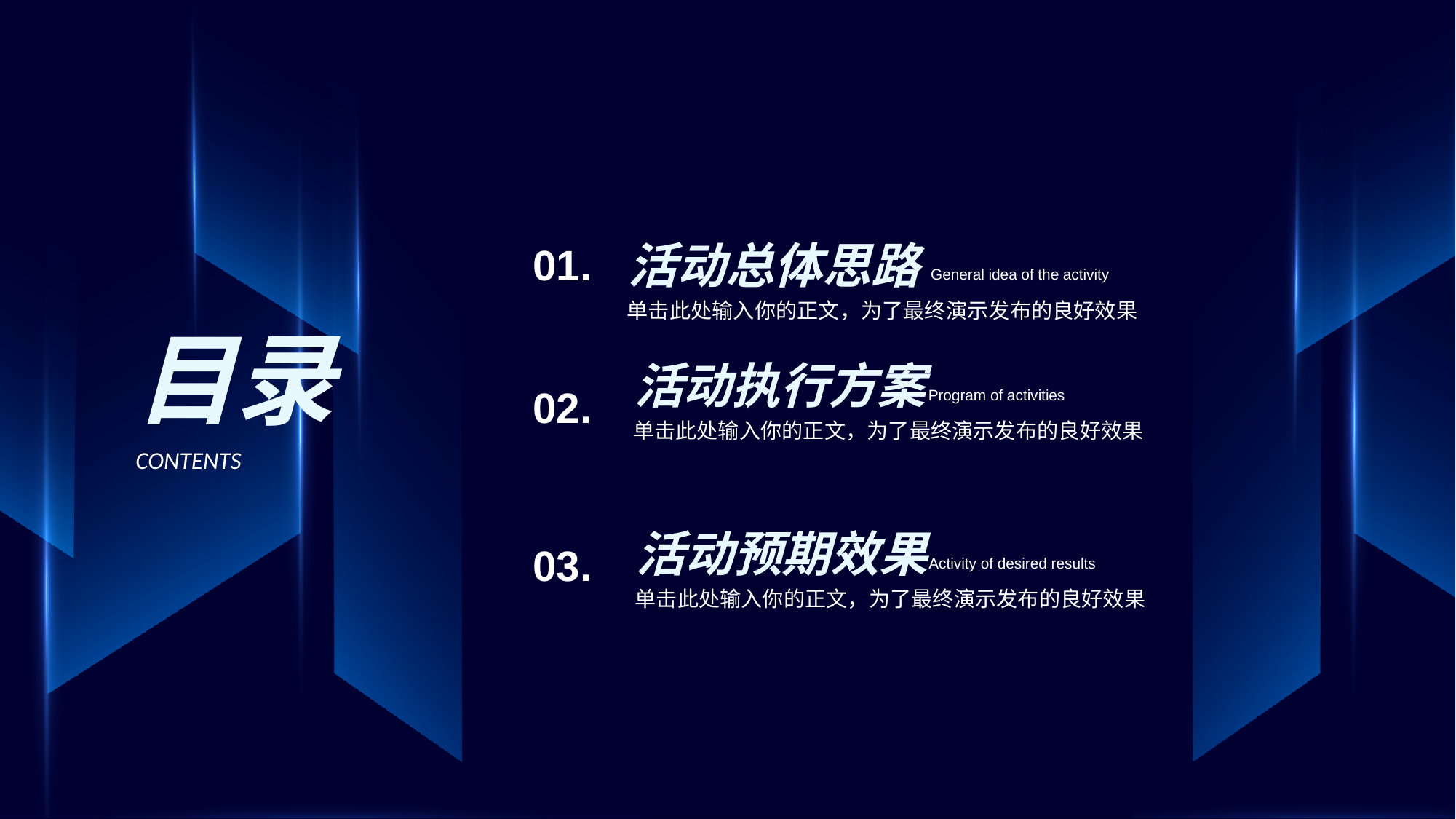

01.
活动总体思路
General idea of the activity
单击此处输入你的正文，为了最终演示发布的良好效果
目录
活动执行方案
Program of activities
单击此处输入你的正文，为了最终演示发布的良好效果
02.
CONTENTS
活动预期效果
Activity of desired results
单击此处输入你的正文，为了最终演示发布的良好效果
03.